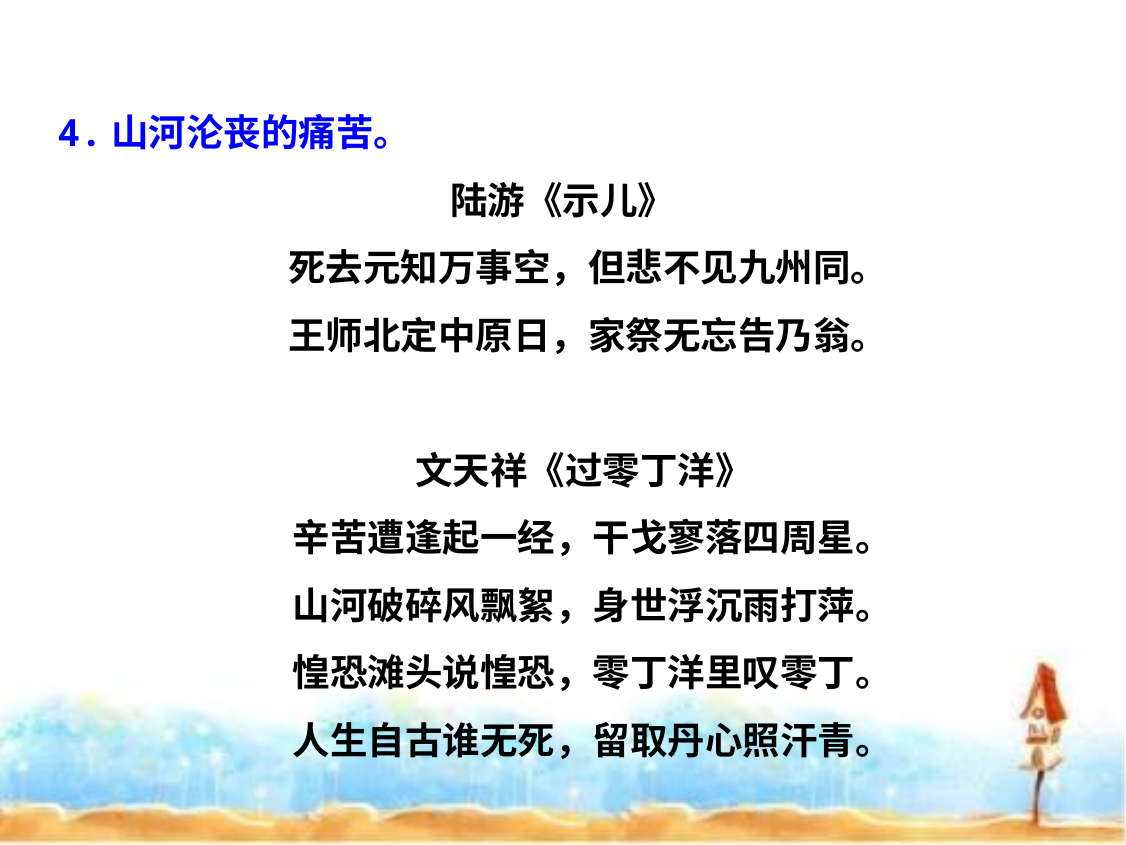

4.山河沦丧的痛苦。
陆游《示儿》
     死去元知万事空，但悲不见九州同。
     王师北定中原日，家祭无忘告乃翁。

    文天祥《过零丁洋》
      辛苦遭逢起一经，干戈寥落四周星。
      山河破碎风飘絮，身世浮沉雨打萍。
      惶恐滩头说惶恐，零丁洋里叹零丁。
      人生自古谁无死，留取丹心照汗青。